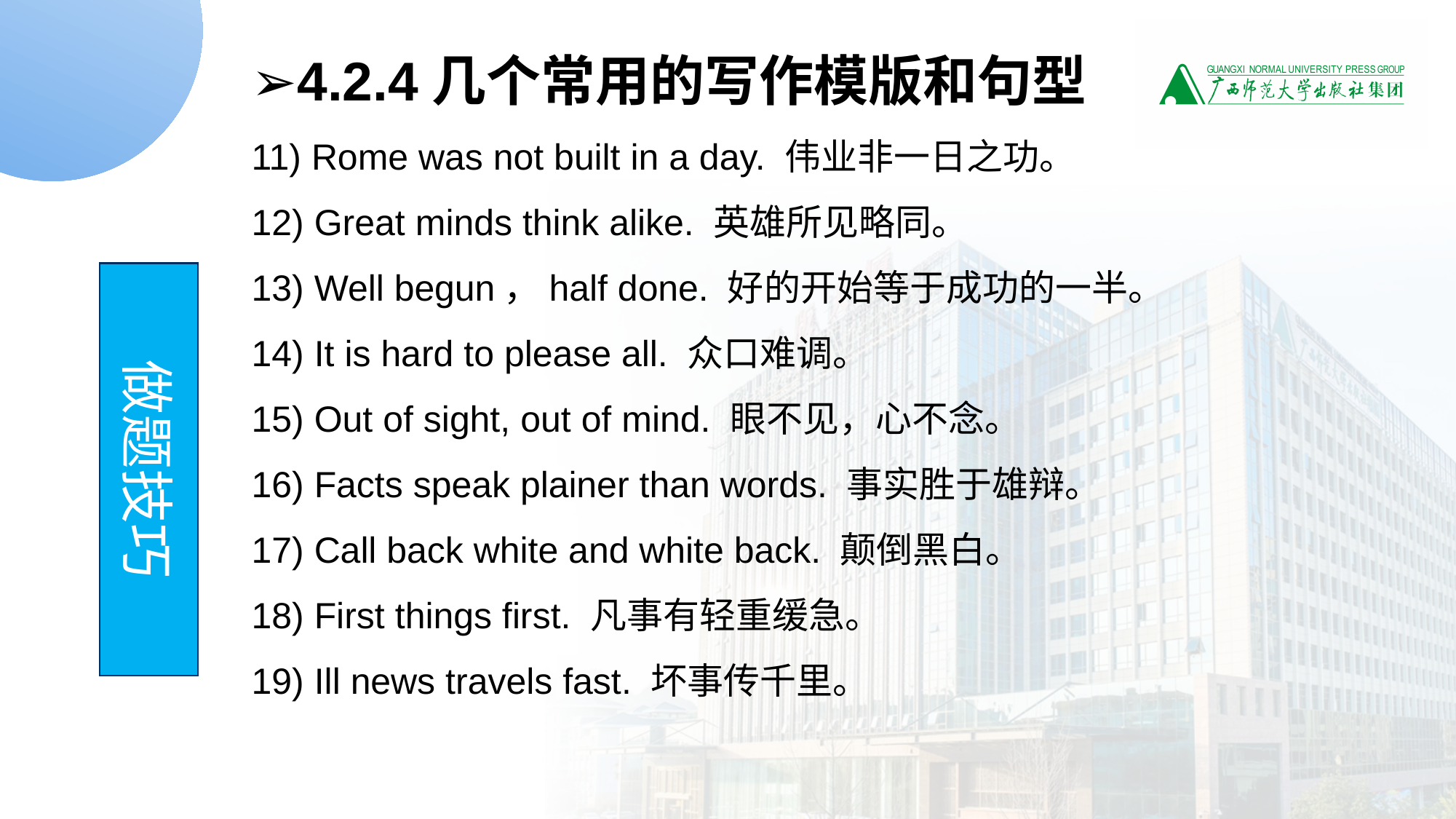

➢4.2.4几个常用的写作模版和句型
11) Rome was not built in a day. 伟业非一日之功。
12) Great minds think alike. 英雄所见略同。
13) Well begun，half done. 好的开始等于成功的一半。
14) It is hard to please all. 众口难调。
15) Out of sight, out of mind. 眼不见，心不念。
16) Facts speak plainer than words. 事实胜于雄辩。
17) Call back white and white back. 颠倒黑白。
18) First things first. 凡事有轻重缓急。
19) Ill news travels fast. 坏事传千里。
做题技巧